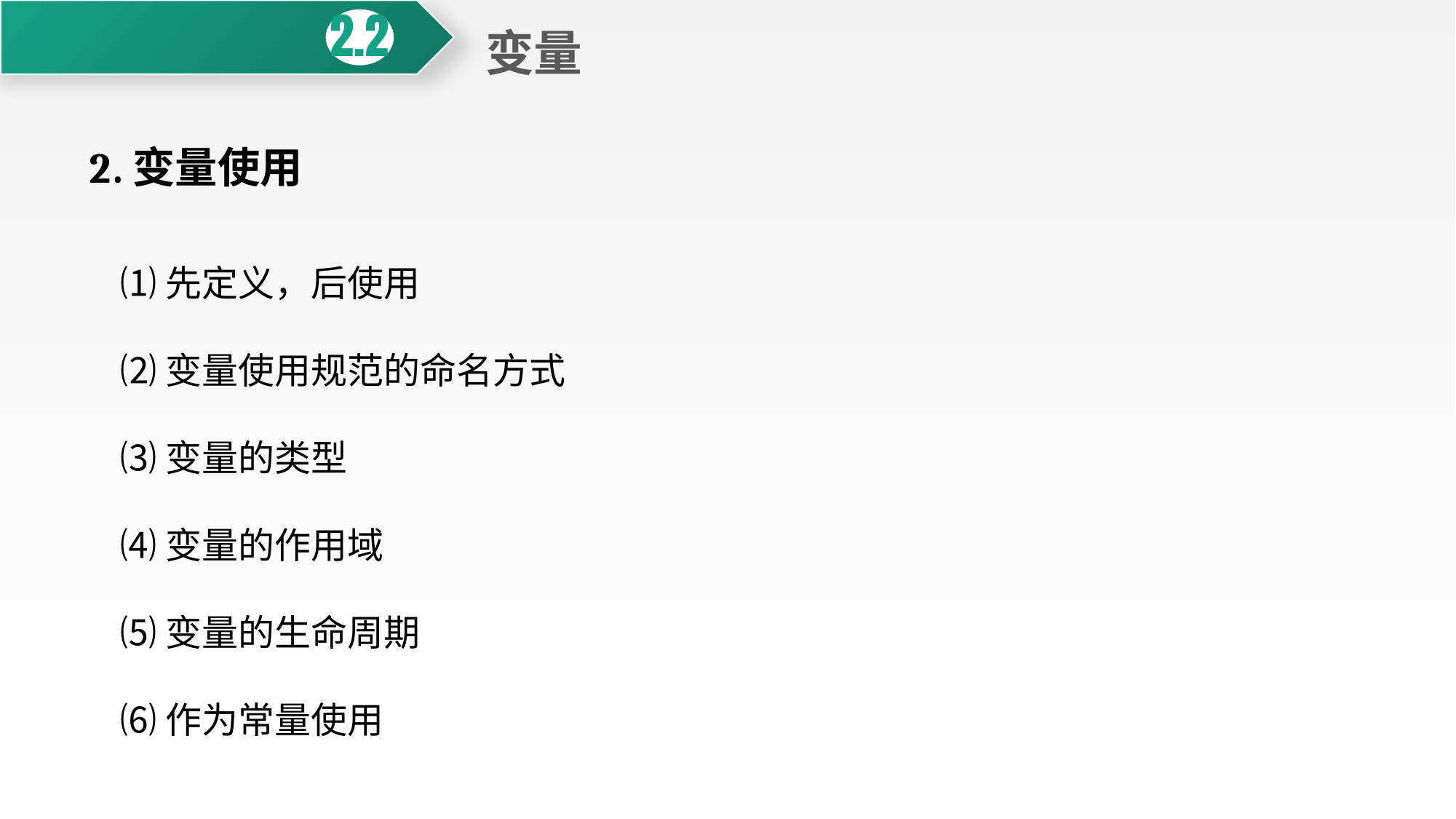

变量
2.2
2.变量使用

    ⑴先定义，后使用

    ⑵变量使用规范的命名方式

    ⑶变量的类型

    ⑷变量的作用域

    ⑸变量的生命周期

    ⑹作为常量使用